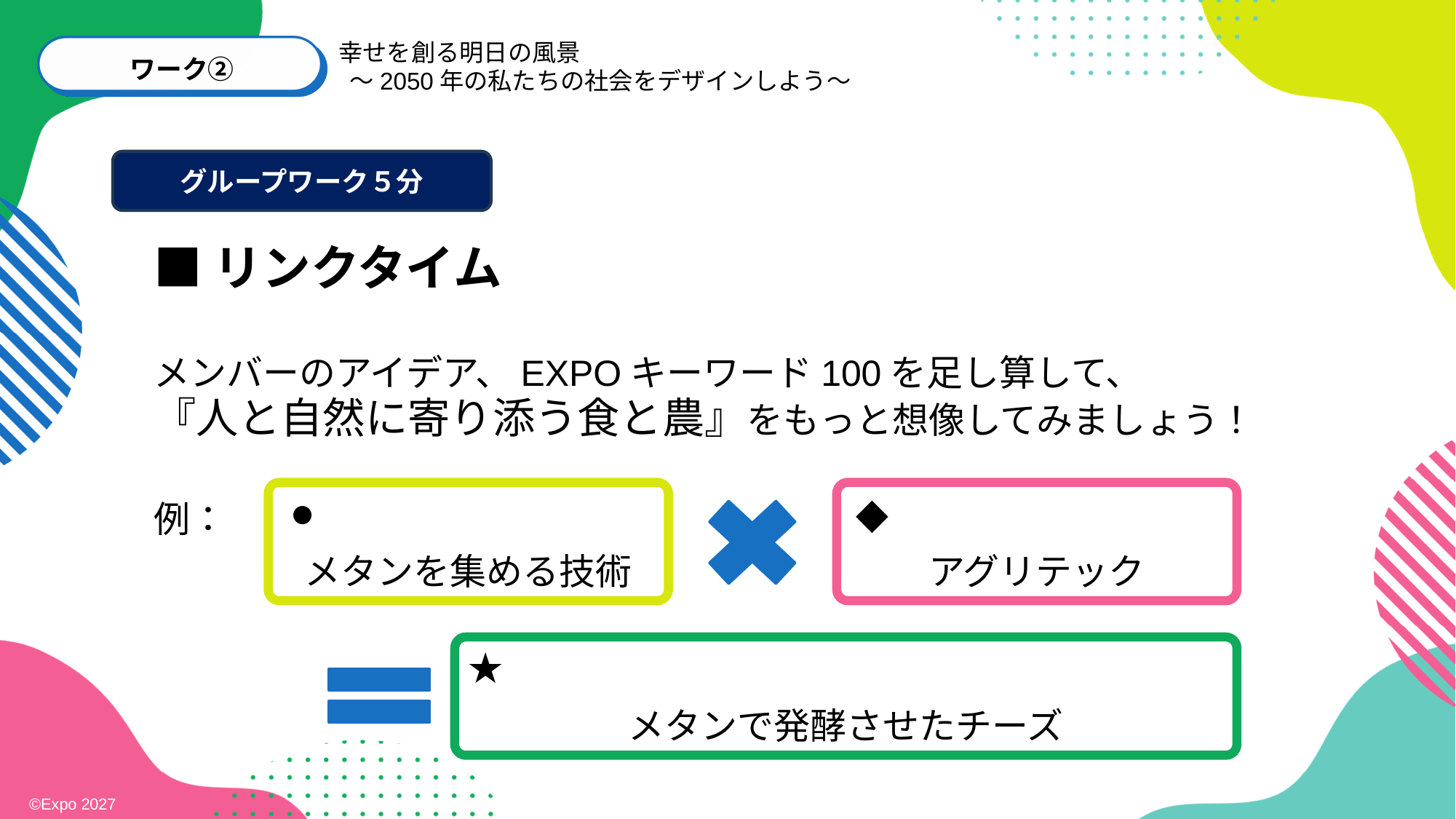

幸せを創る明日の風景
 ～2050年の私たちの社会をデザインしよう～

ワーク②
グループワーク５分
■リンクタイム

メンバーのアイデア、EXPOキーワード100を足し算して、
『人と自然に寄り添う食と農』をもっと想像してみましょう！

例：
●
◆
メタンを集める技術
アグリテック

★
メタンで発酵させたチーズ